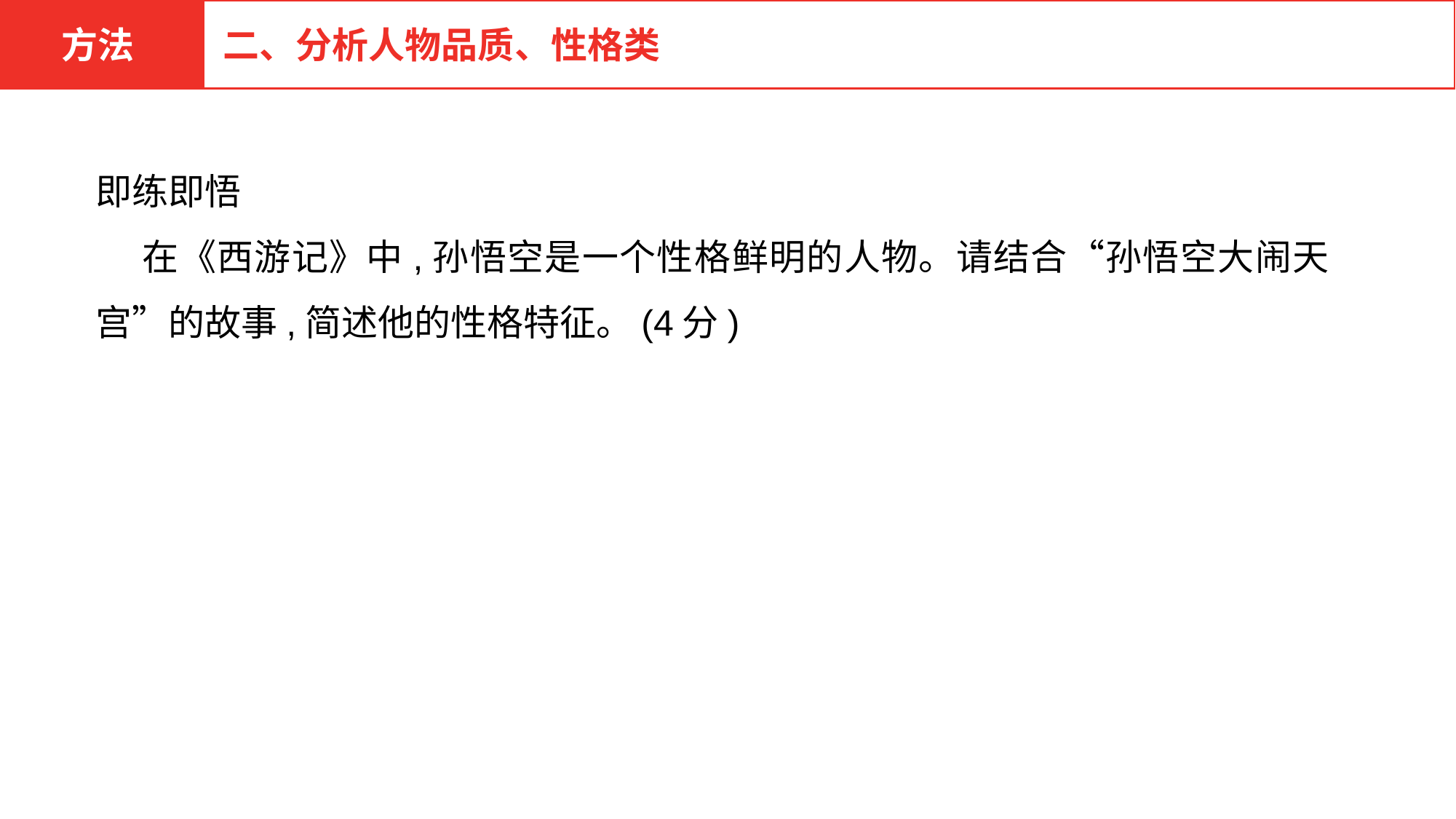

方法
二、分析人物品质、性格类
即练即悟
    在《西游记》中,孙悟空是一个性格鲜明的人物。请结合“孙悟空大闹天宫”的故事,简述他的性格特征。(4分)